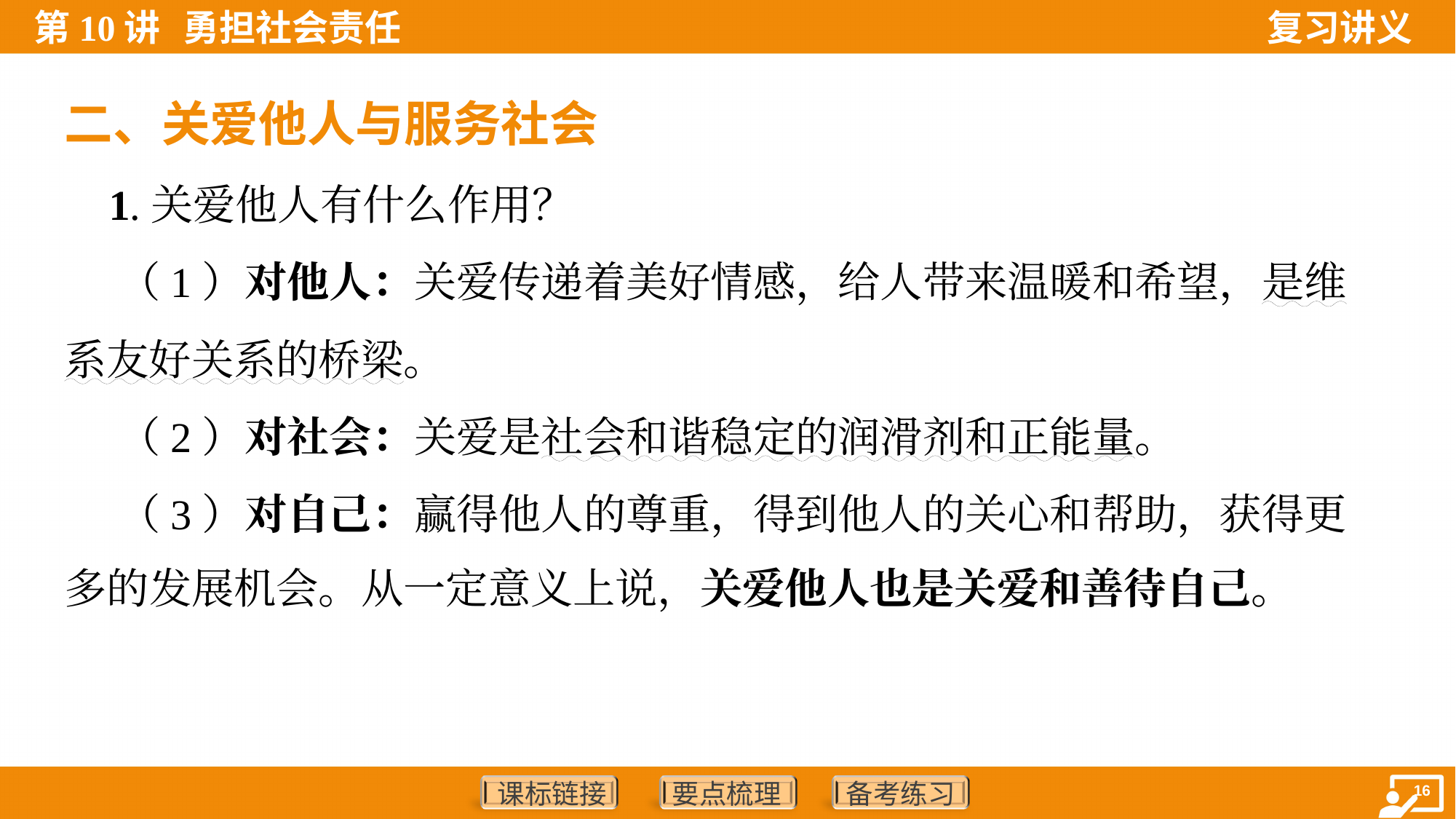

二、关爱他人与服务社会
    1.关爱他人有什么作用？
    （1）对他人：关爱传递着美好情感，给人带来温暖和希望，是维
系友好关系的桥梁。
    （2）对社会：关爱是社会和谐稳定的润滑剂和正能量。
    （3）对自己：赢得他人的尊重，得到他人的关心和帮助，获得更
多的发展机会。从一定意义上说，关爱他人也是关爱和善待自己。